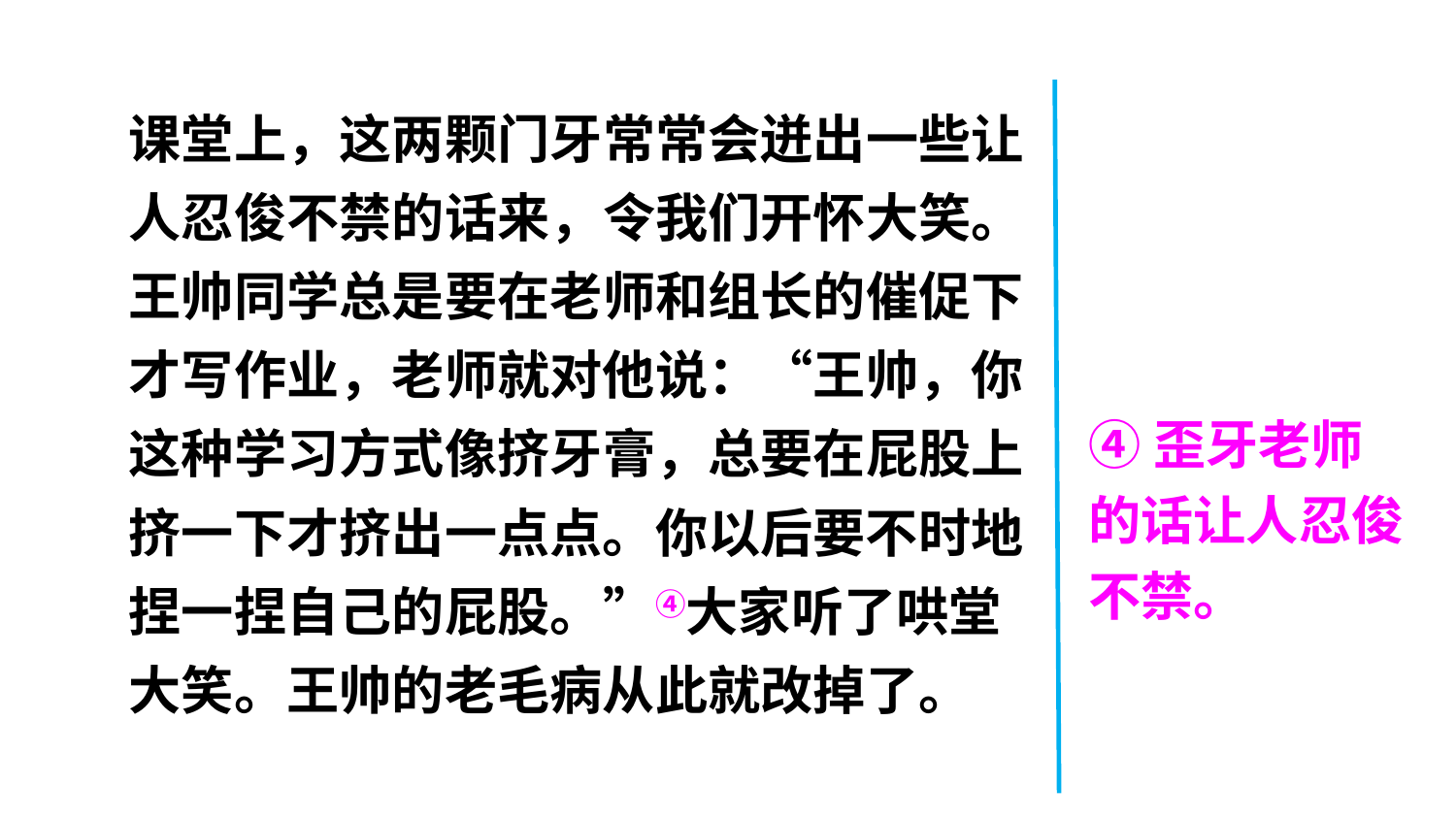

课堂上，这两颗门牙常常会迸出一些让人忍俊不禁的话来，令我们开怀大笑。王帅同学总是要在老师和组长的催促下才写作业，老师就对他说：“王帅，你这种学习方式像挤牙膏，总要在屁股上挤一下才挤出一点点。你以后要不时地捏一捏自己的屁股。”④大家听了哄堂大笑。王帅的老毛病从此就改掉了。
④歪牙老师的话让人忍俊不禁。